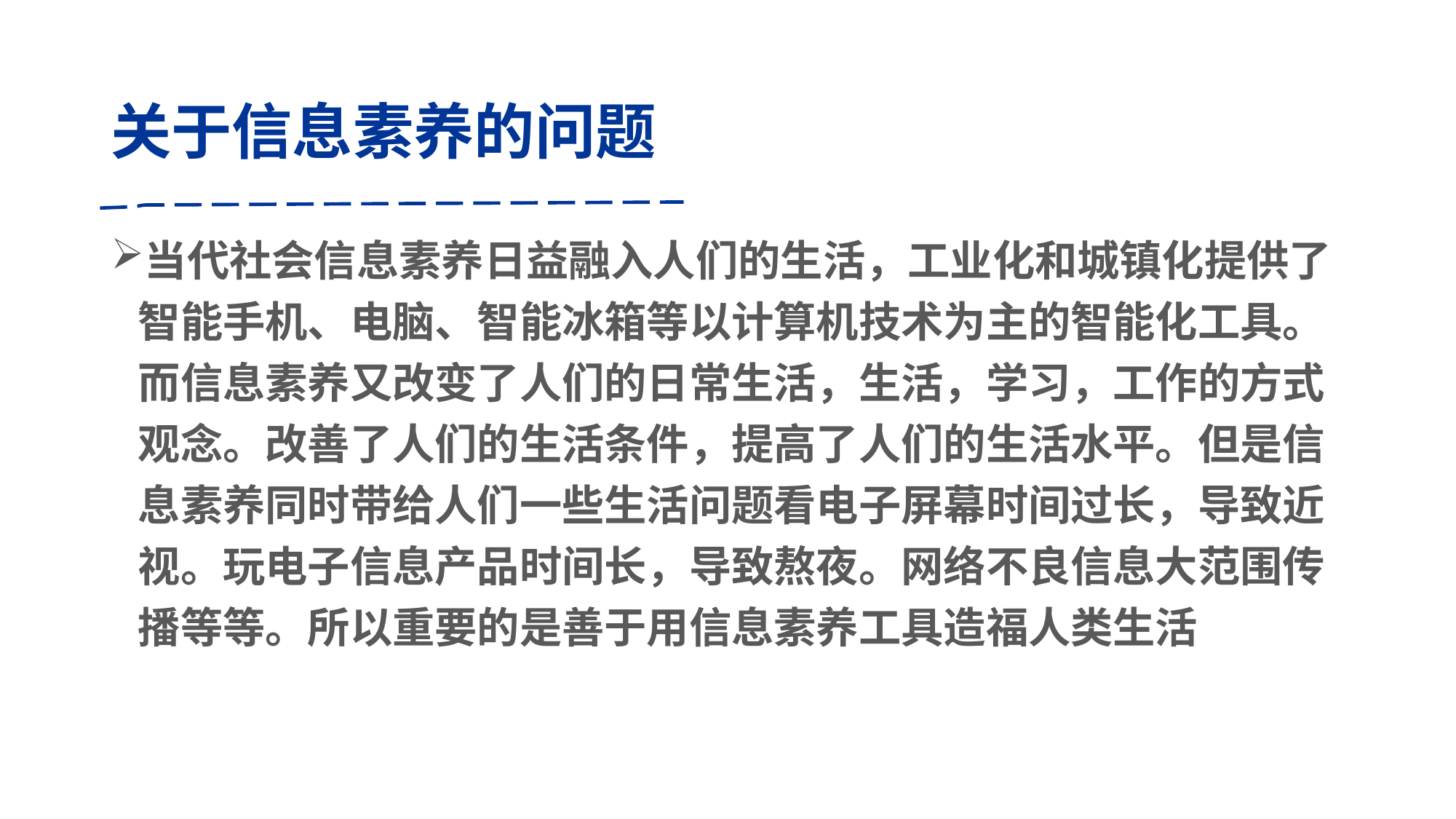

# 关于信息素养的问题
当代社会信息素养日益融入人们的生活，工业化和城镇化提供了智能手机、电脑、智能冰箱等以计算机技术为主的智能化工具。而信息素养又改变了人们的日常生活，生活，学习，工作的方式观念。改善了人们的生活条件，提高了人们的生活水平。但是信息素养同时带给人们一些生活问题看电子屏幕时间过长，导致近视。玩电子信息产品时间长，导致熬夜。网络不良信息大范围传播等等。所以重要的是善于用信息素养工具造福人类生活